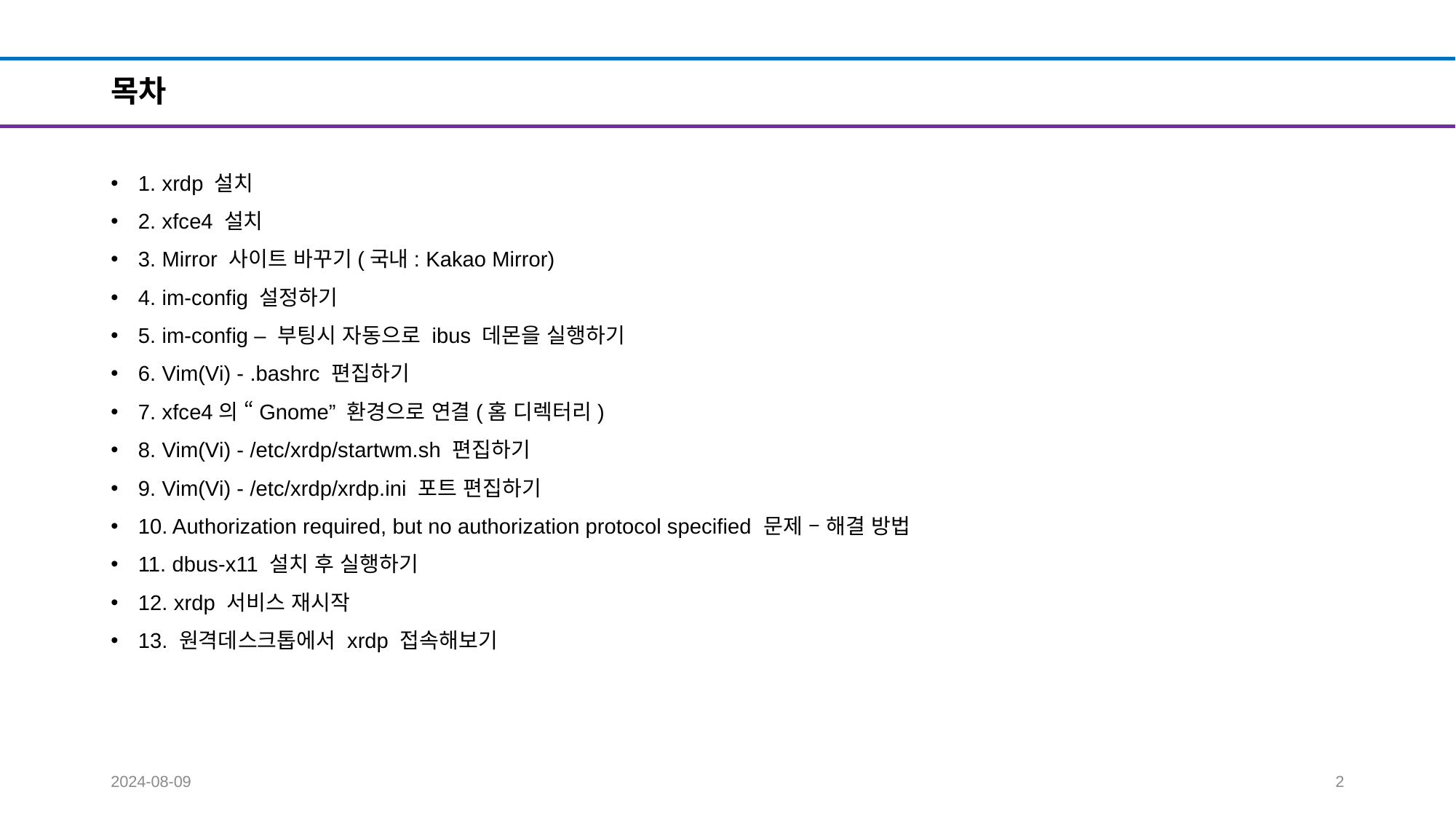

# 목차
1. xrdp 설치
2. xfce4 설치
3. Mirror 사이트 바꾸기(국내: Kakao Mirror)
4. im-config 설정하기
5. im-config – 부팅시 자동으로 ibus 데몬을 실행하기
6. Vim(Vi) - .bashrc 편집하기
7. xfce4의 “Gnome” 환경으로 연결(홈 디렉터리)
8. Vim(Vi) - /etc/xrdp/startwm.sh 편집하기
9. Vim(Vi) - /etc/xrdp/xrdp.ini 포트 편집하기
10. Authorization required, but no authorization protocol specified 문제 – 해결 방법
11. dbus-x11 설치 후 실행하기
12. xrdp 서비스 재시작
13. 원격데스크톱에서 xrdp 접속해보기
2024-08-09
2